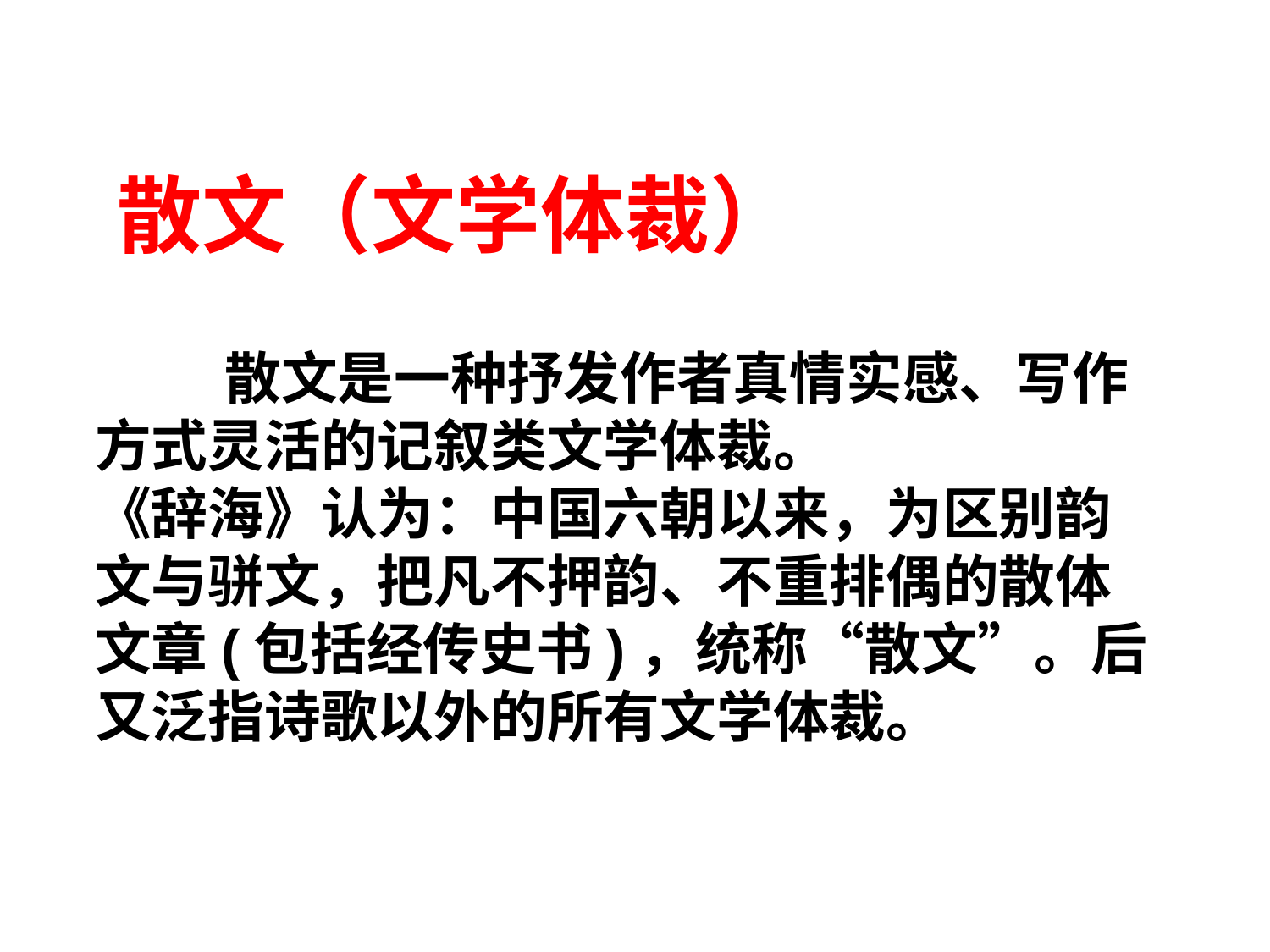

散文（文学体裁）
         散文是一种抒发作者真情实感、写作方式灵活的记叙类文学体裁。
《辞海》认为：中国六朝以来，为区别韵文与骈文，把凡不押韵、不重排偶的散体文章(包括经传史书)，统称“散文”。后又泛指诗歌以外的所有文学体裁。